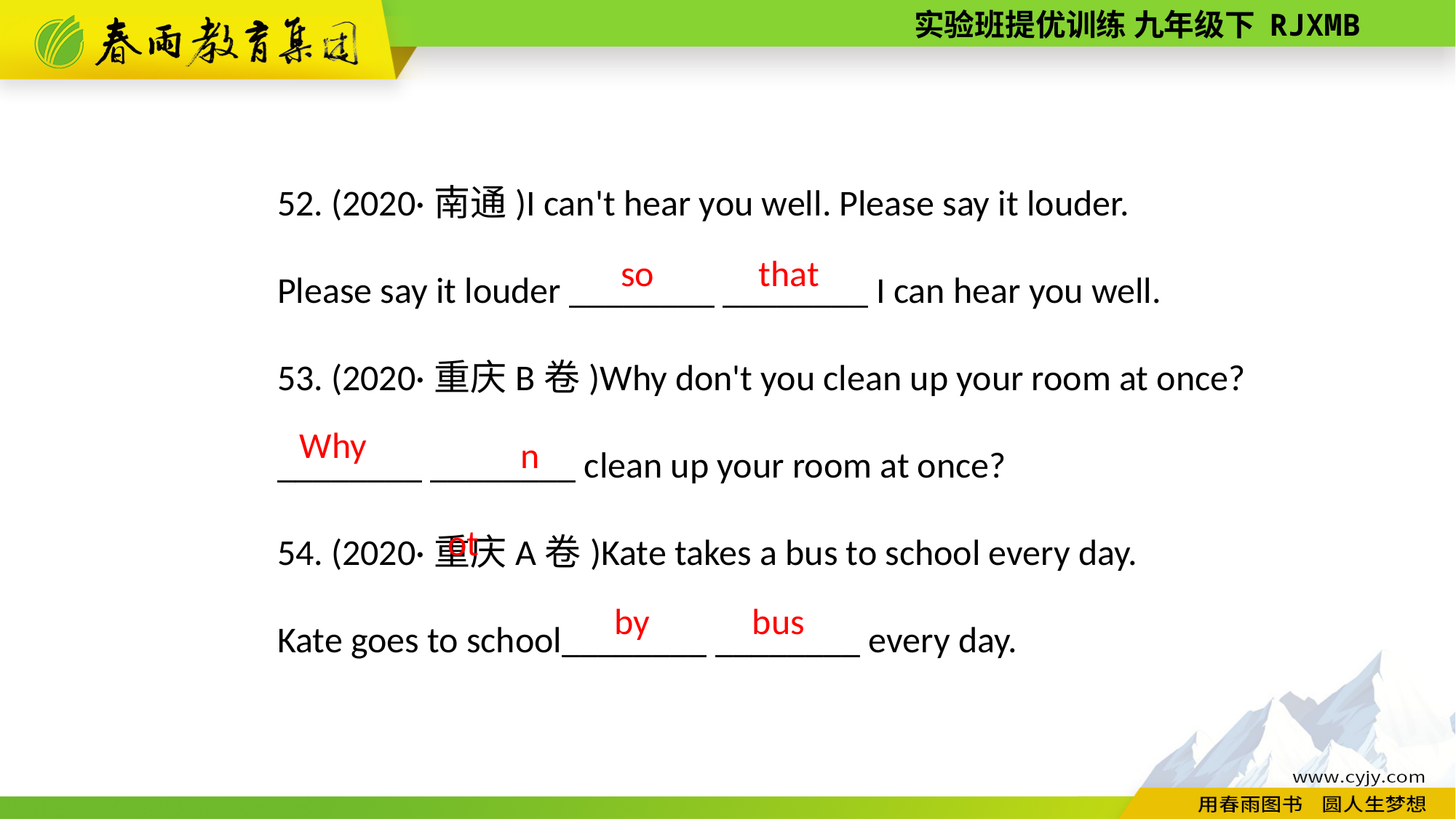

52. (2020·南通)I can't hear you well. Please say it louder.
Please say it louder ________ ________ I can hear you well.
53. (2020·重庆B卷)Why don't you clean up your room at once?
________ ________ clean up your room at once?
54. (2020·重庆A卷)Kate takes a bus to school every day.
Kate goes to school________ ________ every day.
so
that
not
Why
bus
by